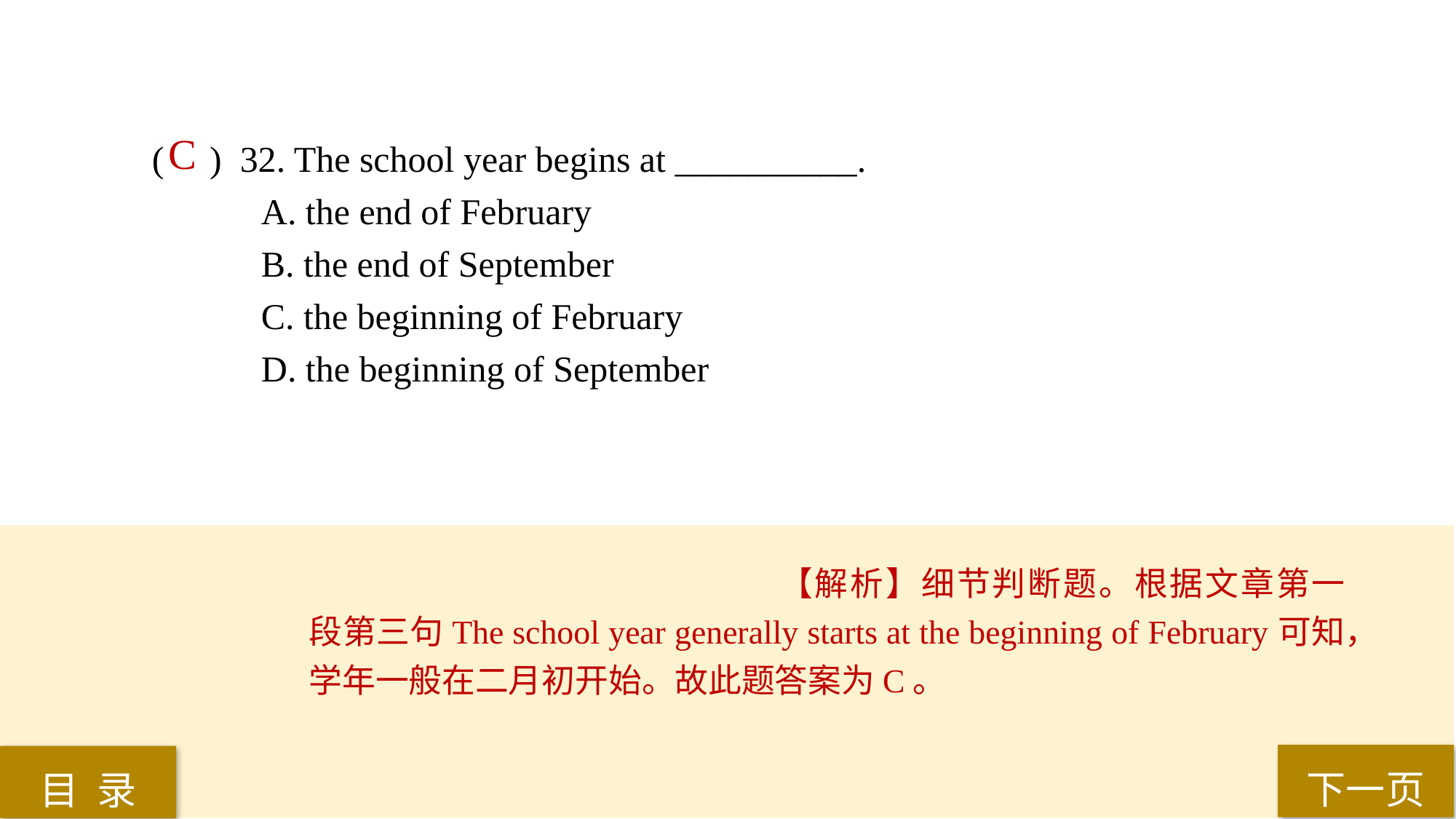

C
(     )  32. The school year begins at __________.
A. the end of February
B. the end of September
C. the beginning of February
D. the beginning of September
【解析】细节判断题。根据文章第一段第三句The school year generally starts at the beginning of February可知，学年一般在二月初开始。故此题答案为C。